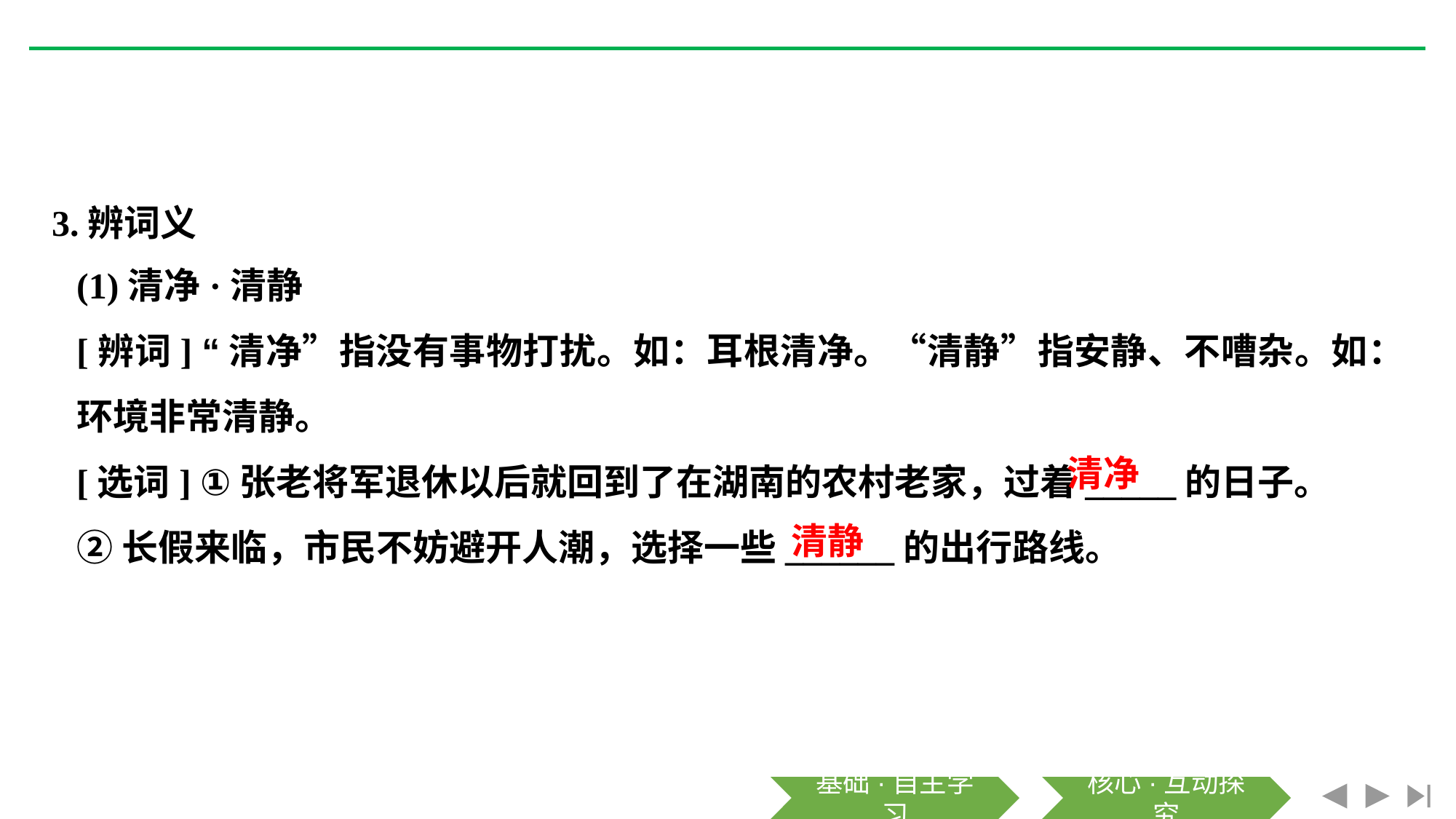

3.辨词义
(1)清净·清静
[辨词] “清净”指没有事物打扰。如：耳根清净。“清静”指安静、不嘈杂。如：环境非常清静。
[选词] ①张老将军退休以后就回到了在湖南的农村老家，过着_____的日子。
②长假来临，市民不妨避开人潮，选择一些______的出行路线。
清净
清静